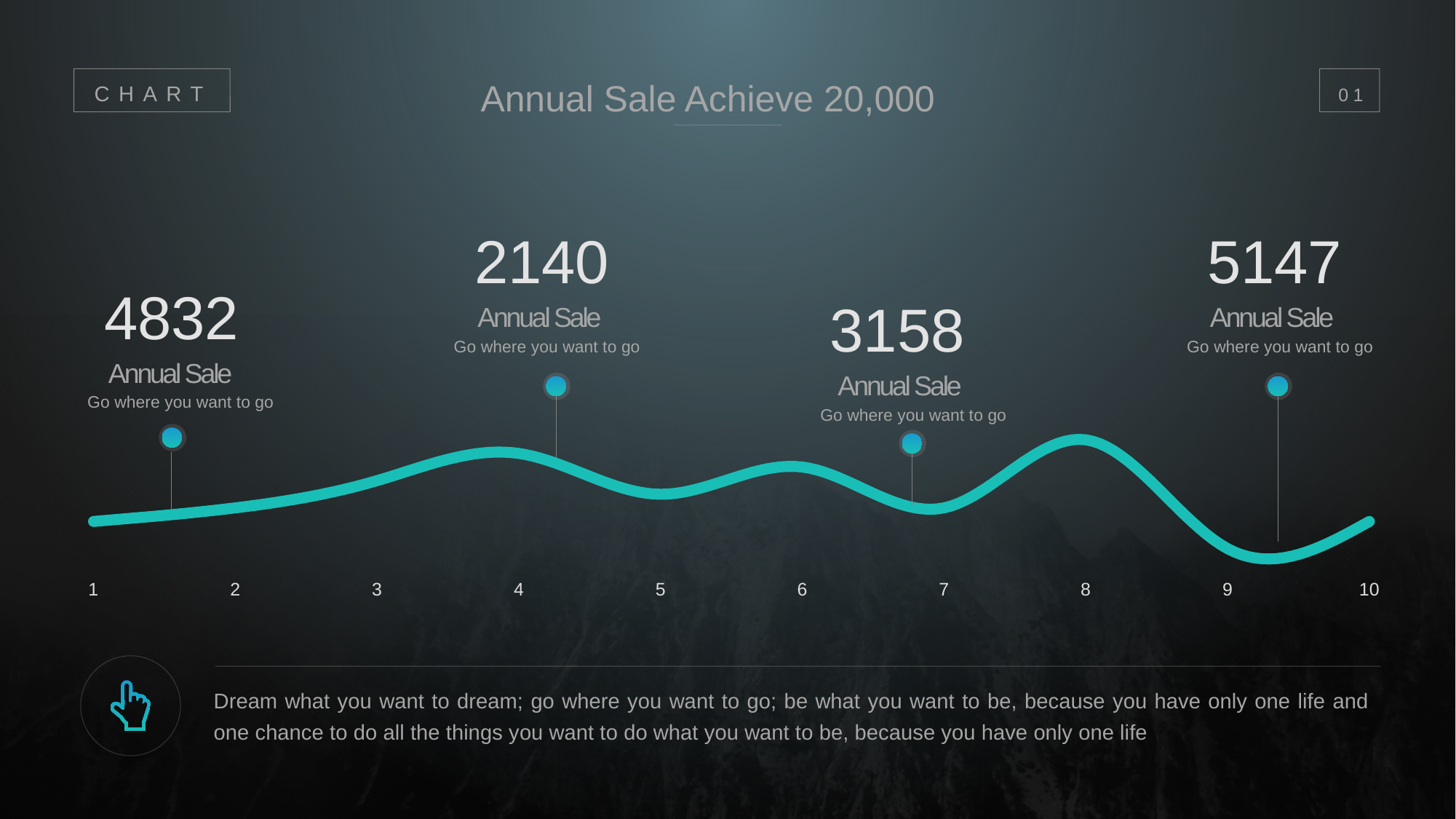

Annual Sale Achieve 20,000
CHART

01
2140
Annual Sale
Go where you want to go
5147
Annual Sale
Go where you want to go
4832
Annual Sale
Go where you want to go
3158
Annual Sale
Go where you want to go

### Chart

| Category | 系列 1 |
|---|---|
| 1 | 2.0 |
| 2 | 2.5 |
| 3 | 3.5 |
| 4 | 4.5 |
| 5 | 3.0 |
| 6 | 4.0 |
| 7 | 2.5 |
| 8 | 5.0 |
| 9 | 1.0 |
| 10 | 2.0 |

Dream what you want to dream; go where you want to go; be what you want to be, because you have only one life and one chance to do all the things you want to do what you want to be, because you have only one life